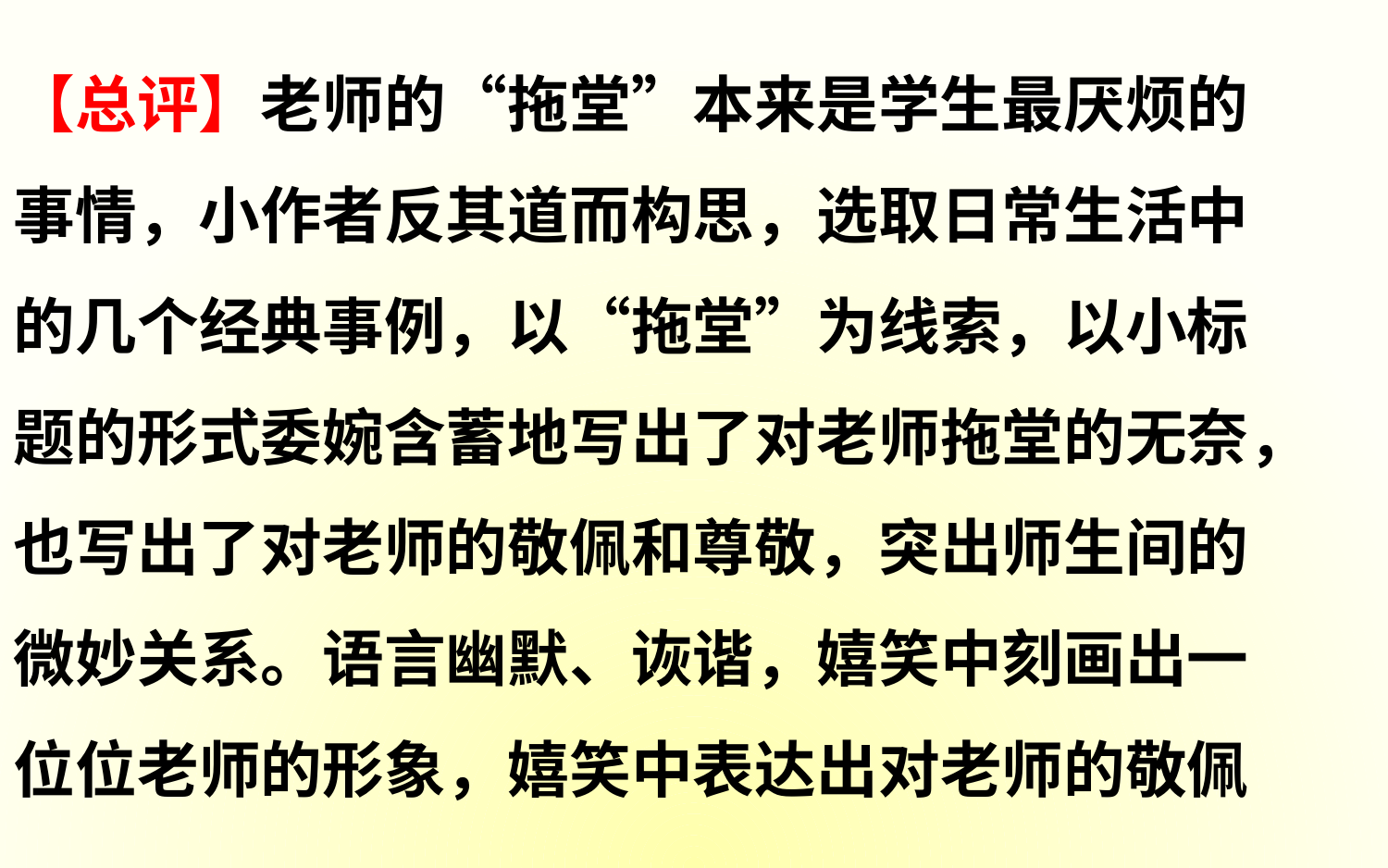

【总评】老师的“拖堂”本来是学生最厌烦的事情，小作者反其道而构思，选取日常生活中的几个经典事例，以“拖堂”为线索，以小标题的形式委婉含蓄地写出了对老师拖堂的无奈，也写出了对老师的敬佩和尊敬，突出师生间的微妙关系。语言幽默、诙谐，嬉笑中刻画出一位位老师的形象，嬉笑中表达出对老师的敬佩